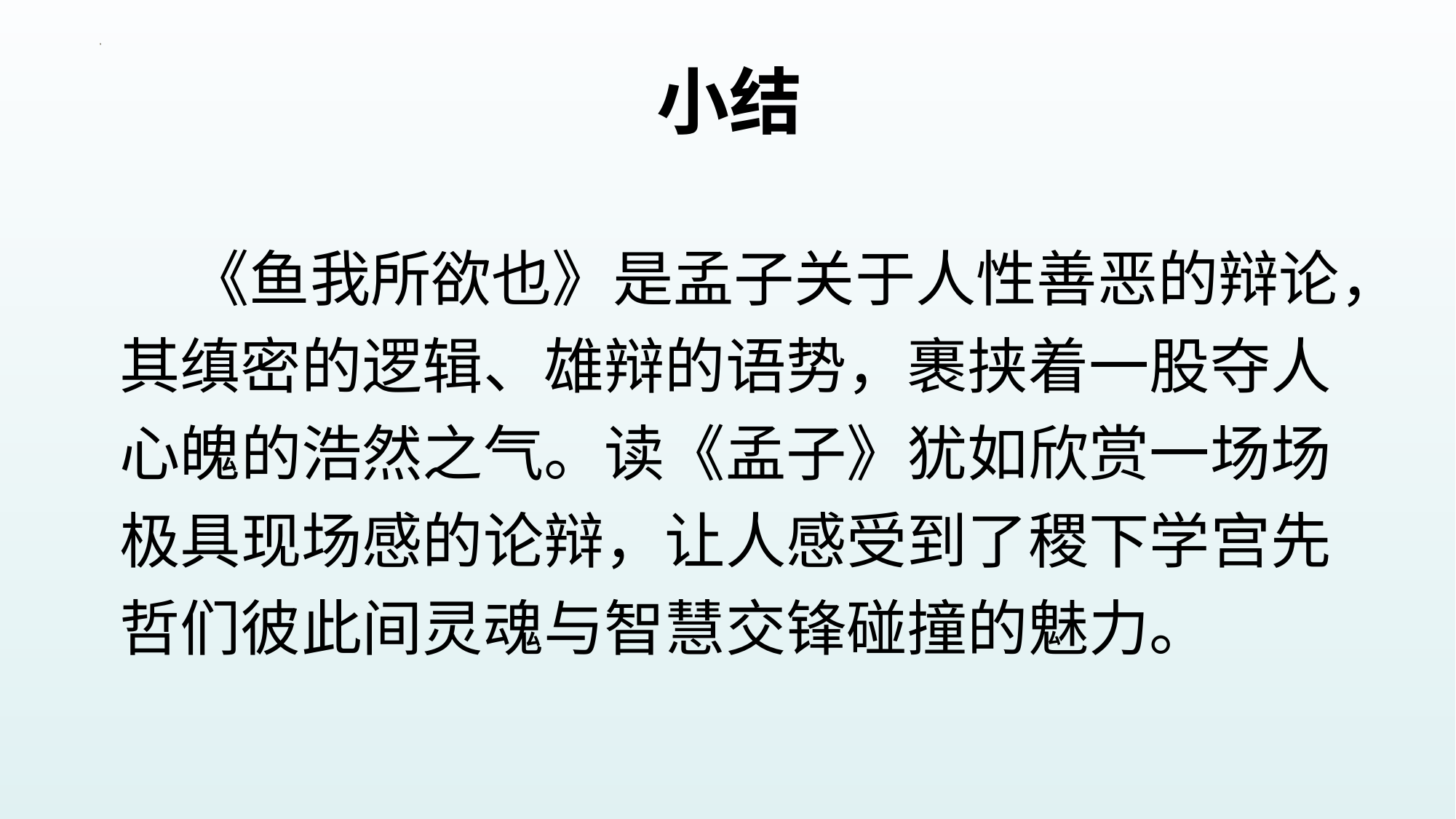

# 小结
    《鱼我所欲也》是孟子关于人性善恶的辩论，其缜密的逻辑、雄辩的语势，裹挟着一股夺人心魄的浩然之气。读《孟子》犹如欣赏一场场极具现场感的论辩，让人感受到了稷下学宫先哲们彼此间灵魂与智慧交锋碰撞的魅力。